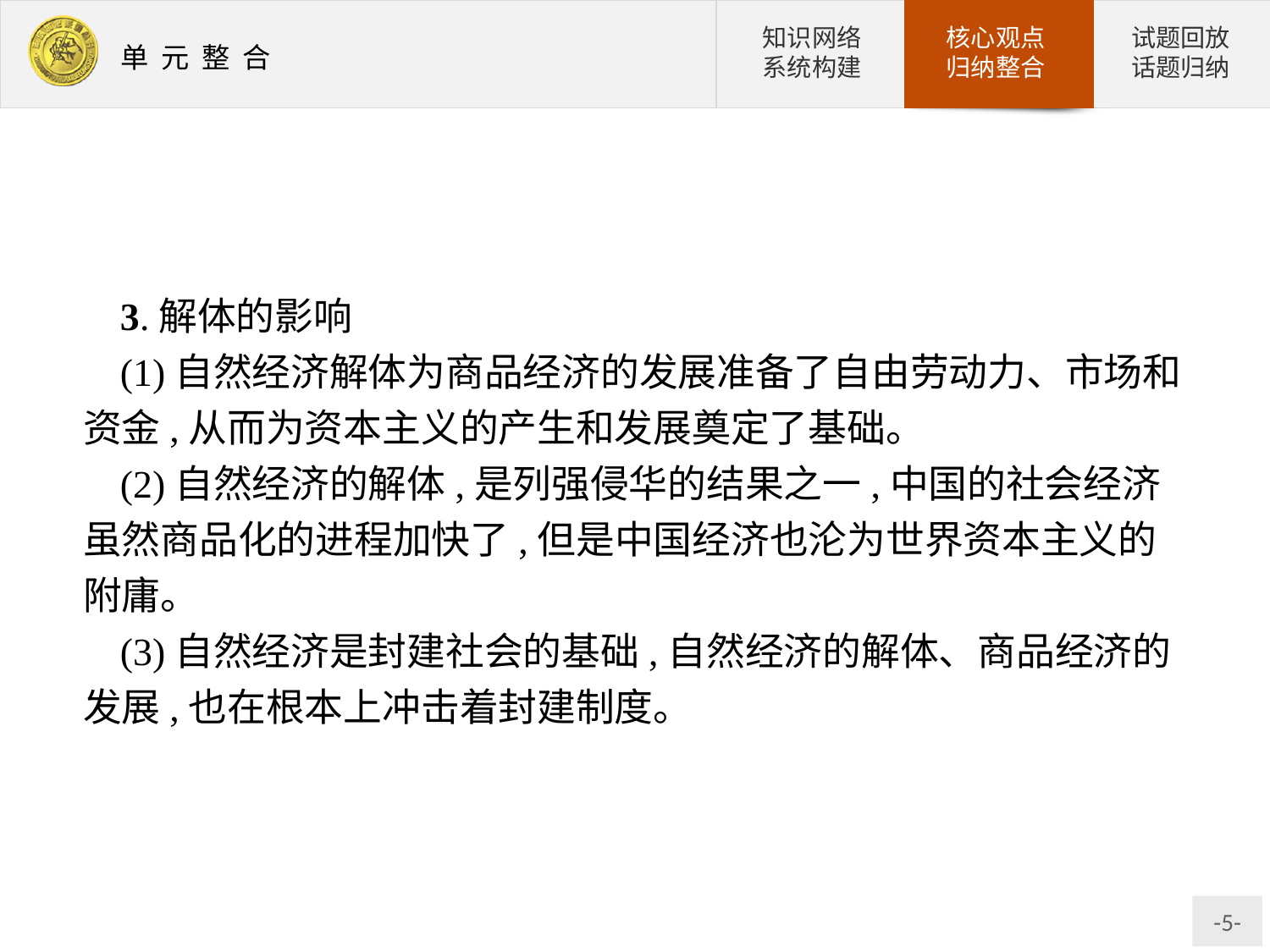

3.解体的影响
(1)自然经济解体为商品经济的发展准备了自由劳动力、市场和资金,从而为资本主义的产生和发展奠定了基础。
(2)自然经济的解体,是列强侵华的结果之一,中国的社会经济虽然商品化的进程加快了,但是中国经济也沦为世界资本主义的附庸。
(3)自然经济是封建社会的基础,自然经济的解体、商品经济的发展,也在根本上冲击着封建制度。